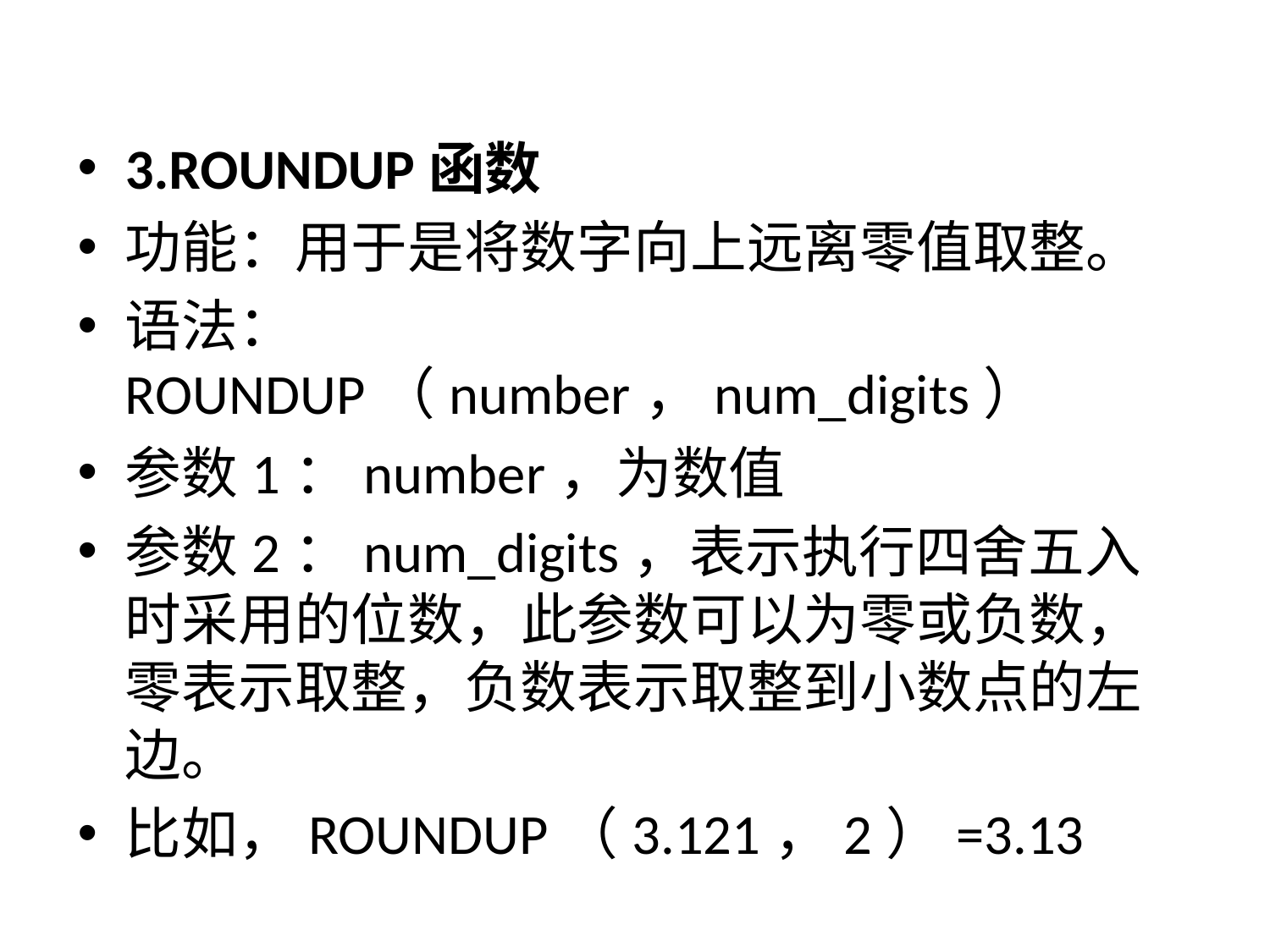

3.ROUNDUP函数
功能：用于是将数字向上远离零值取整。
语法：ROUNDUP（number，num_digits）
参数1：number，为数值
参数2：num_digits，表示执行四舍五入时采用的位数，此参数可以为零或负数，零表示取整，负数表示取整到小数点的左边。
比如，ROUNDUP（3.121，2）=3.13